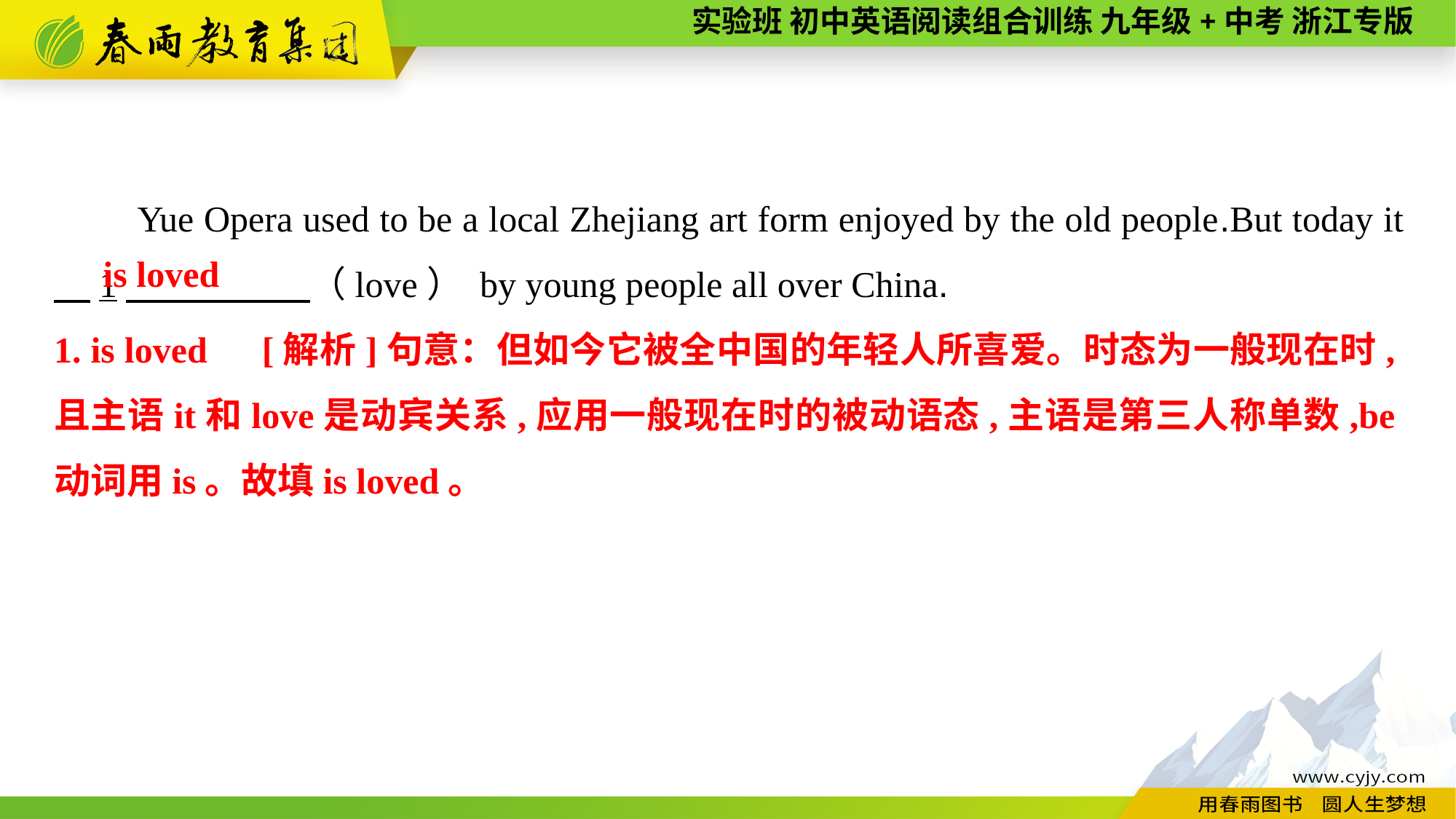

Yue Opera used to be a local Zhejiang art form enjoyed by the old people.But today it 　1　                  （love） by young people all over China.
1. is loved　[解析]句意：但如今它被全中国的年轻人所喜爱。时态为一般现在时,且主语it和love是动宾关系,应用一般现在时的被动语态,主语是第三人称单数,be动词用is。故填is loved。
is loved